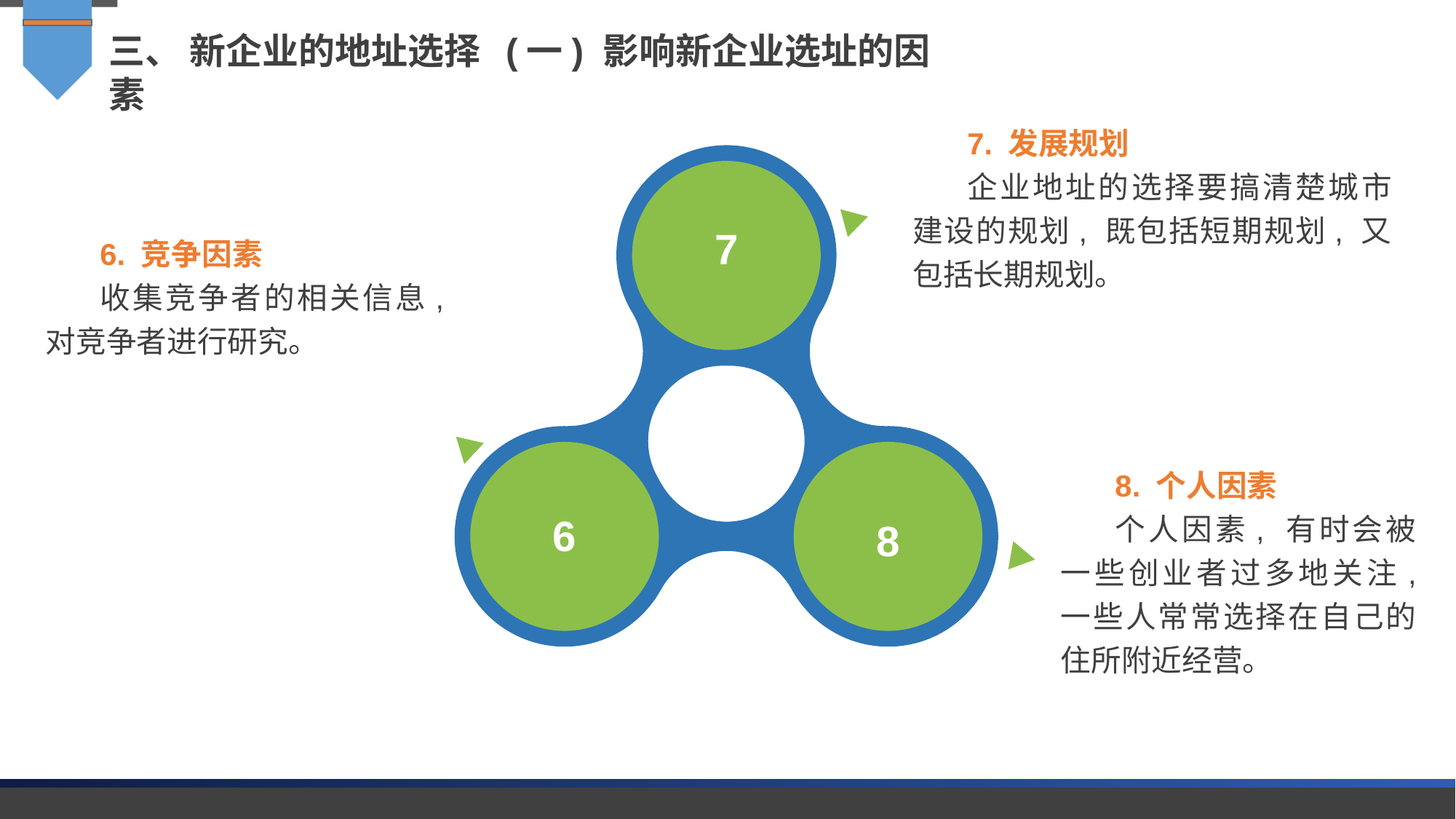

三、 新企业的地址选择  (一) 影响新企业选址的因素
7. 发展规划
企业地址的选择要搞清楚城市建设的规划, 既包括短期规划, 又包括长期规划。

6. 竞争因素
收集竞争者的相关信息, 对竞争者进行研究。
7

8. 个人因素
个人因素, 有时会被一些创业者过多地关注, 一些人常常选择在自己的住所附近经营。
6
8